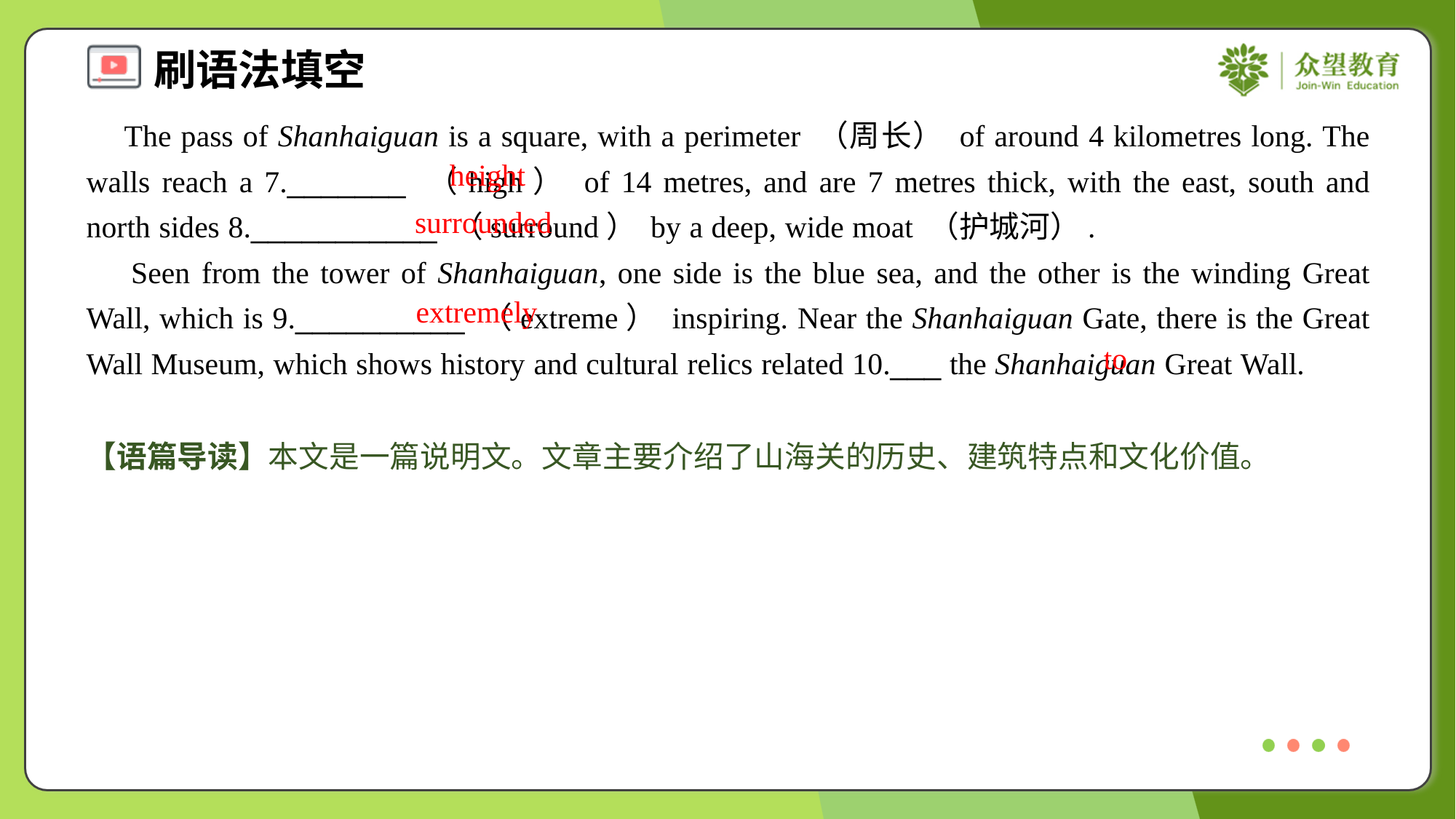

The pass of Shanhaiguan is a square, with a perimeter （周长） of around 4 kilometres long. The walls reach a 7._______ （high） of 14 metres, and are 7 metres thick, with the east, south and north sides 8.___________ （surround） by a deep, wide moat （护城河）.
    Seen from the tower of Shanhaiguan, one side is the blue sea, and the other is the winding Great Wall, which is 9.__________ （extreme） inspiring. Near the Shanhaiguan Gate, there is the Great Wall Museum, which shows history and cultural relics related 10.___ the Shanhaiguan Great Wall.
height
surrounded
extremely
to
【语篇导读】本文是一篇说明文。文章主要介绍了山海关的历史、建筑特点和文化价值。